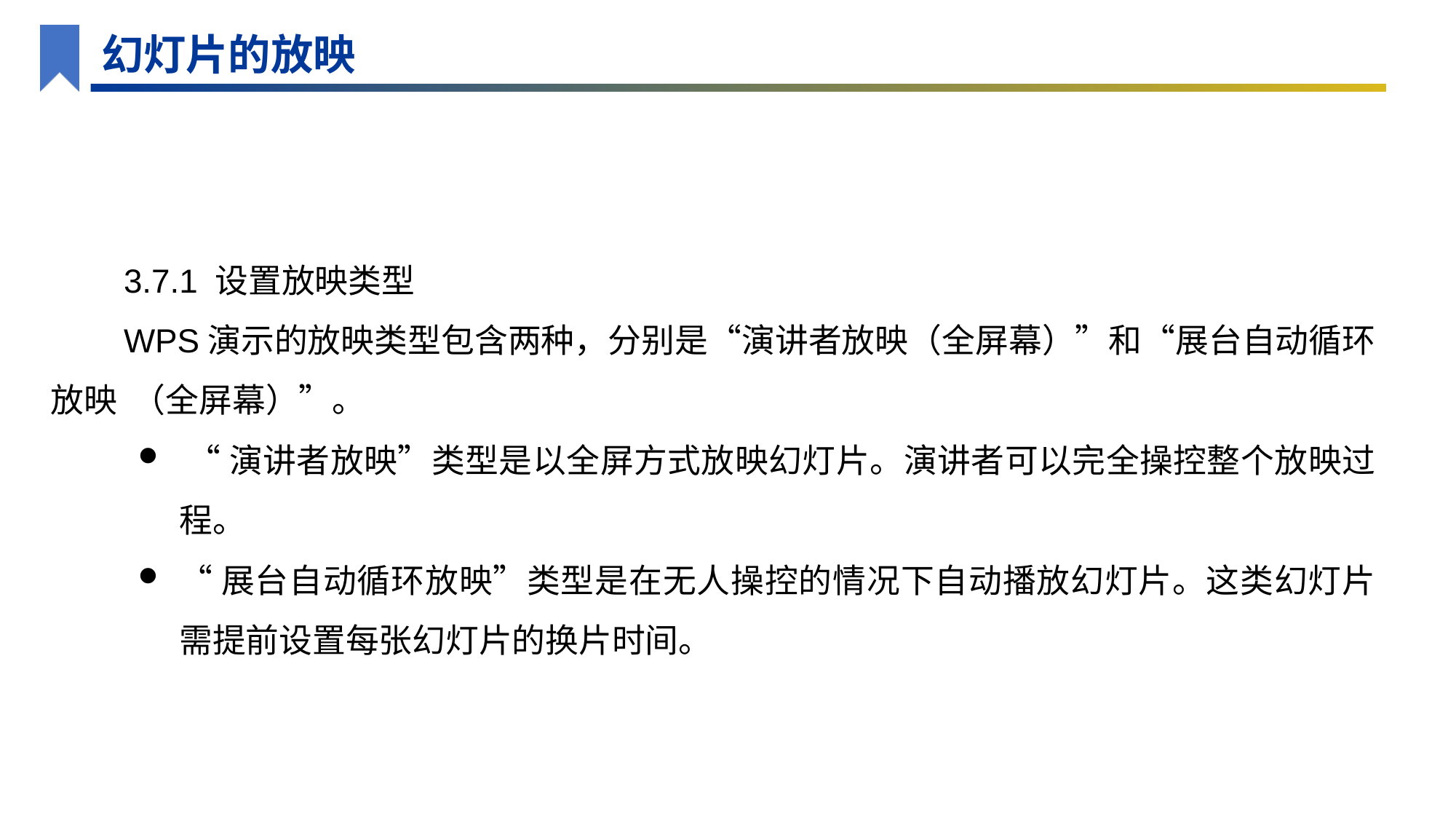

幻灯片的放映
3.7.1 设置放映类型
WPS演示的放映类型包含两种，分别是“演讲者放映（全屏幕）”和“展台自动循环放映  （全屏幕）”。
 “演讲者放映”类型是以全屏方式放映幻灯片。演讲者可以完全操控整个放映过程。
“展台自动循环放映”类型是在无人操控的情况下自动播放幻灯片。这类幻灯片需提前设置每张幻灯片的换片时间。